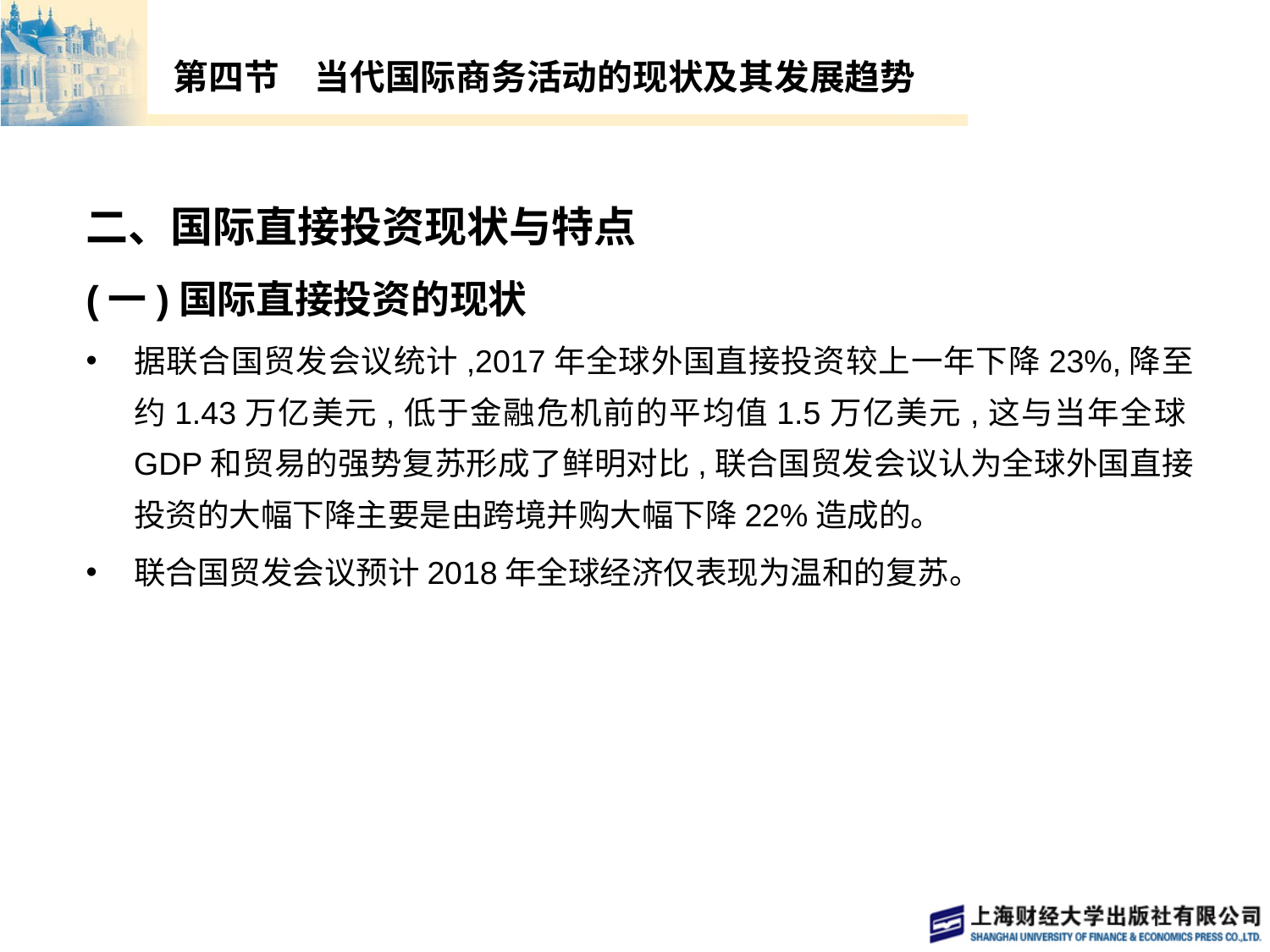

# 第四节　当代国际商务活动的现状及其发展趋势
二、国际直接投资现状与特点
(一)国际直接投资的现状
据联合国贸发会议统计,2017年全球外国直接投资较上一年下降23%,降至约1.43万亿美元,低于金融危机前的平均值1.5万亿美元,这与当年全球GDP和贸易的强势复苏形成了鲜明对比,联合国贸发会议认为全球外国直接投资的大幅下降主要是由跨境并购大幅下降22%造成的。
联合国贸发会议预计2018年全球经济仅表现为温和的复苏。